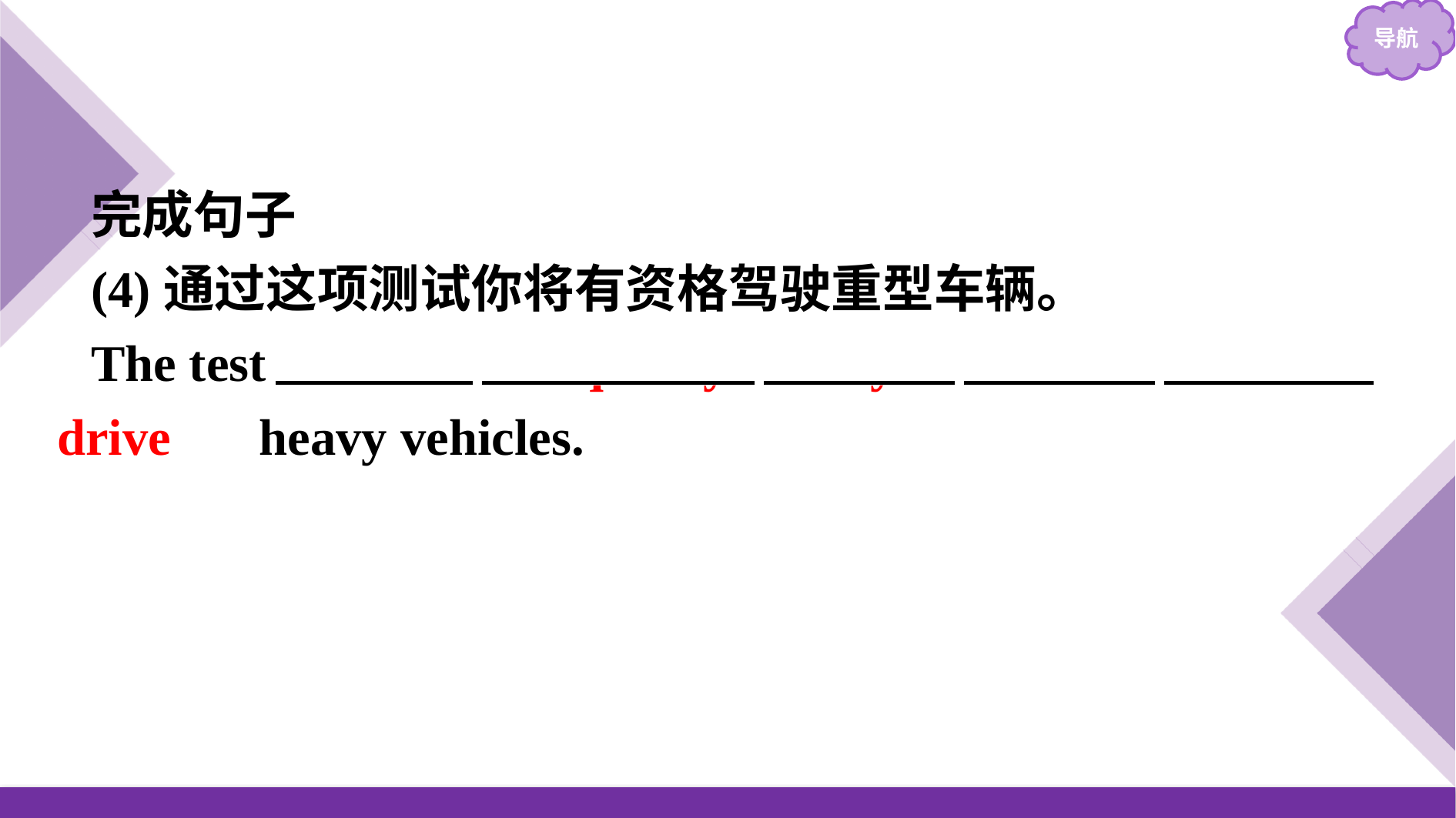

完成句子
(4)通过这项测试你将有资格驾驶重型车辆。
The test 　will　 　qualify　 　you　 　to　 　drive　 heavy vehicles.